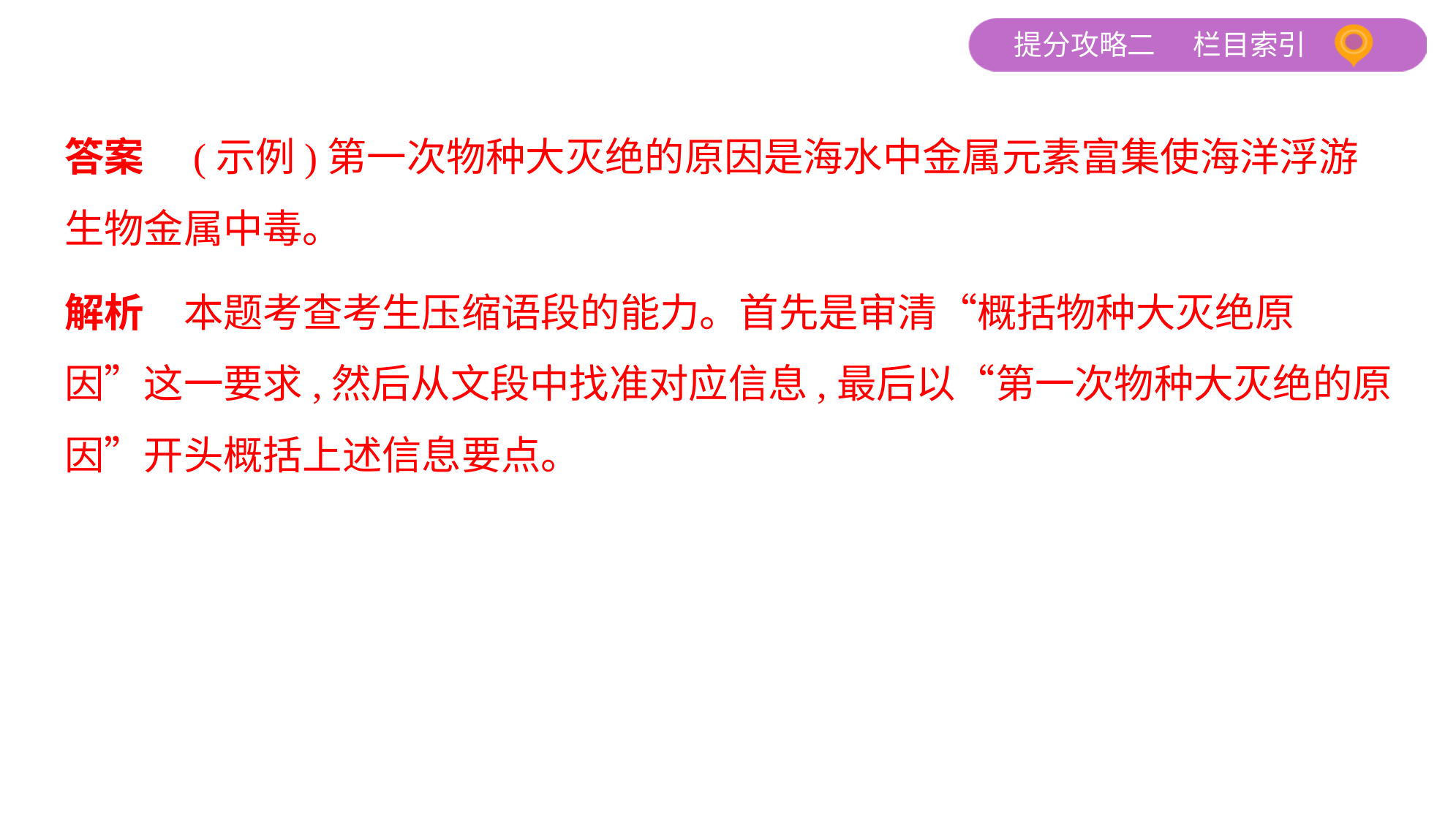

答案　(示例)第一次物种大灭绝的原因是海水中金属元素富集使海洋浮游
生物金属中毒。
解析　本题考查考生压缩语段的能力。首先是审清“概括物种大灭绝原
因”这一要求,然后从文段中找准对应信息,最后以“第一次物种大灭绝的原
因”开头概括上述信息要点。